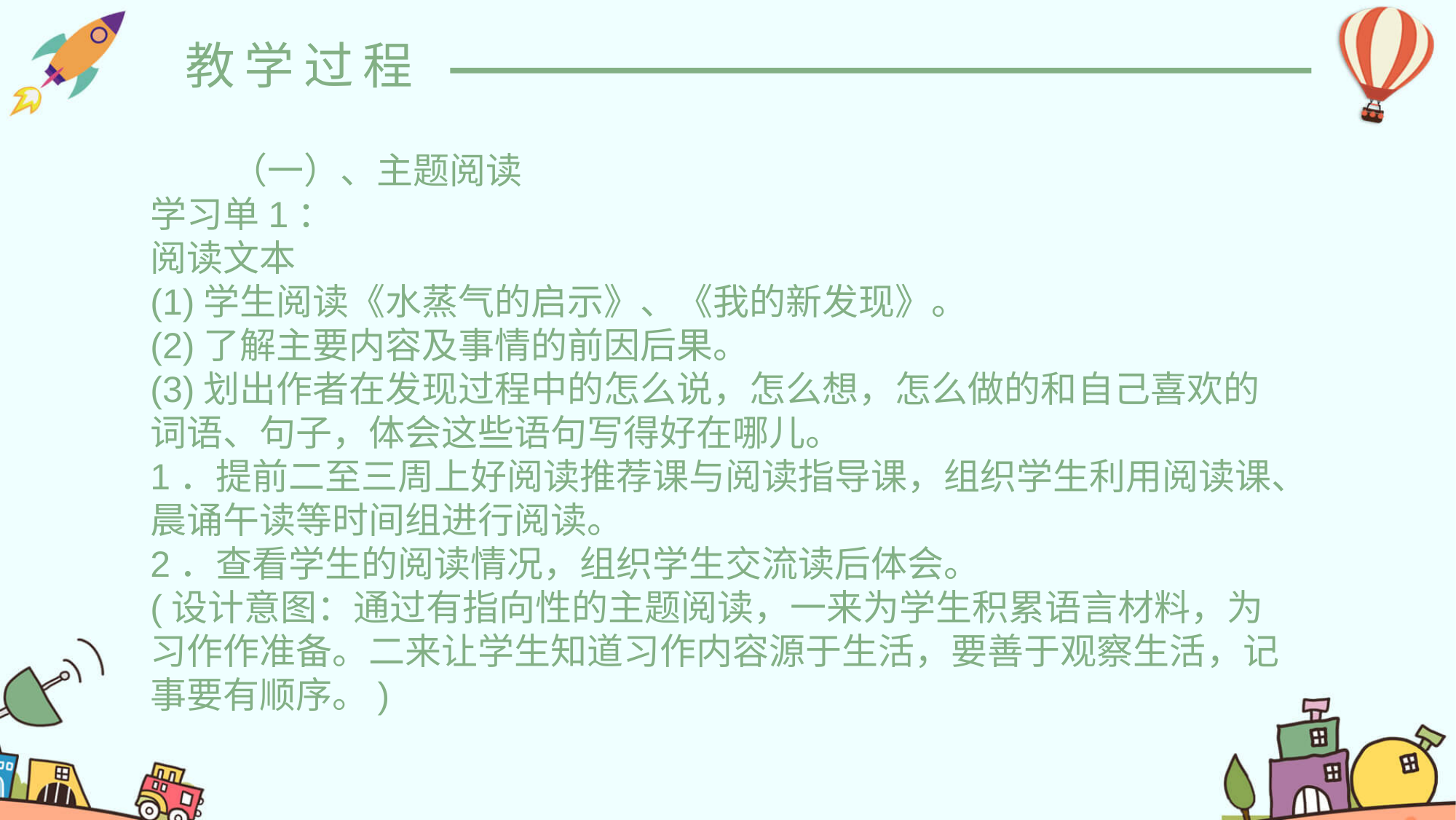

教学过程

            （一）、主题阅读
学习单1：
阅读文本
(1)学生阅读《水蒸气的启示》、《我的新发现》。
(2)了解主要内容及事情的前因后果。
(3)划出作者在发现过程中的怎么说，怎么想，怎么做的和自己喜欢的词语、句子，体会这些语句写得好在哪儿。
1．提前二至三周上好阅读推荐课与阅读指导课，组织学生利用阅读课、晨诵午读等时间组进行阅读。
2．查看学生的阅读情况，组织学生交流读后体会。
(设计意图：通过有指向性的主题阅读，一来为学生积累语言材料，为习作作准备。二来让学生知道习作内容源于生活，要善于观察生活，记事要有顺序。)